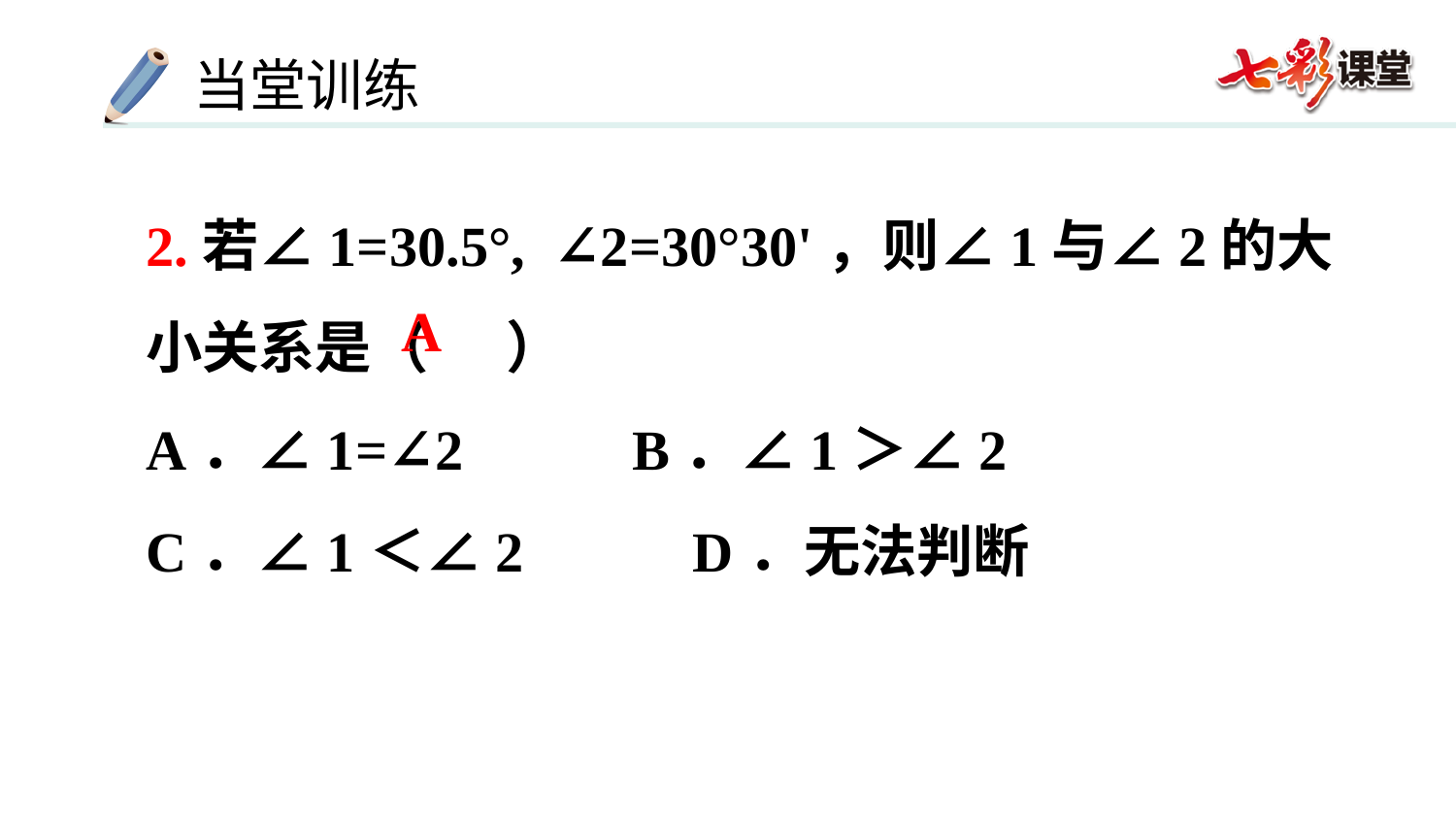

2.若∠1=30.5°,  ∠2=30°30'，则∠1与∠2的大小关系是（      ）
A．∠1=∠2            B．∠1＞∠2
C．∠1＜∠2            D．无法判断
A